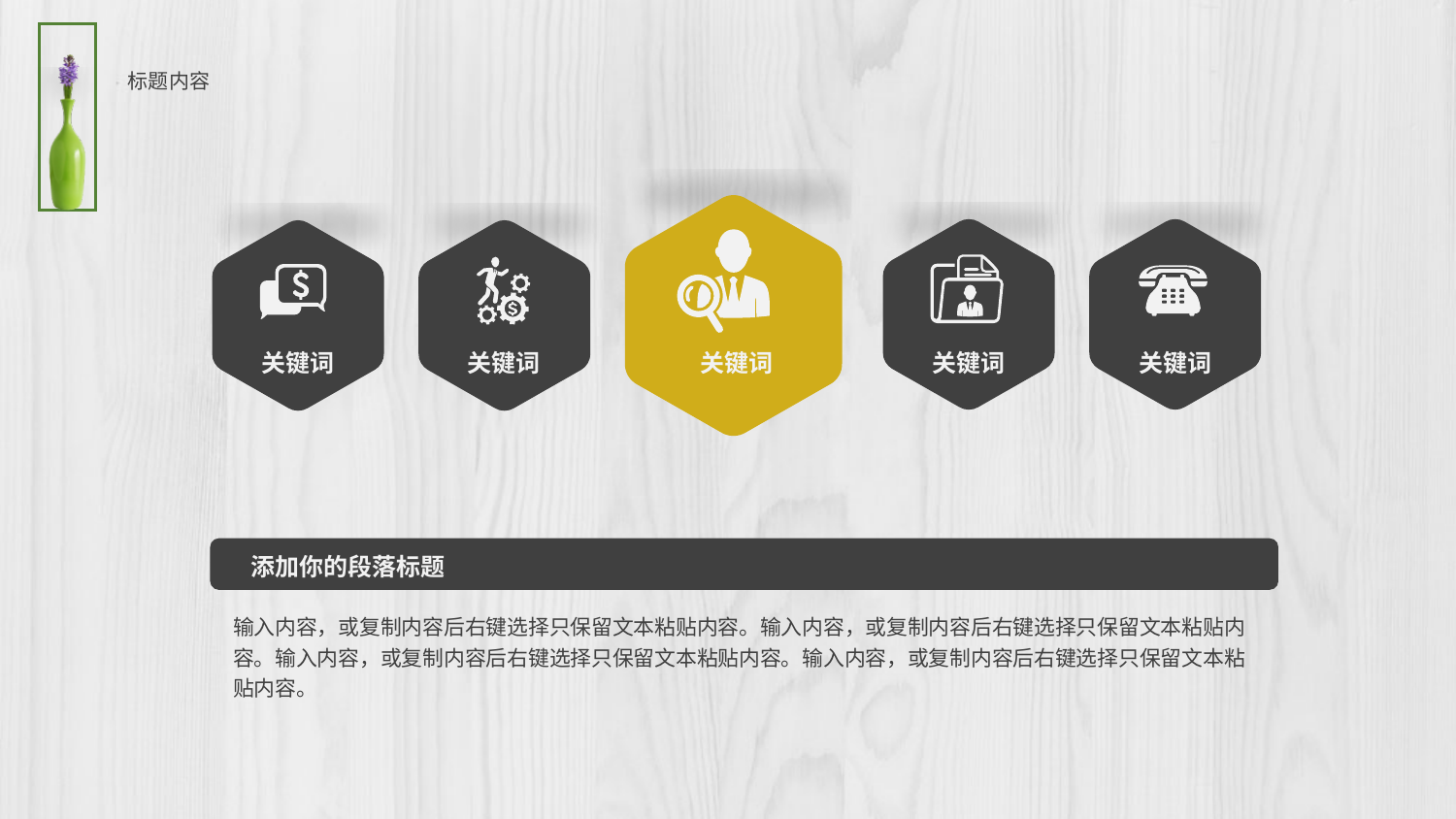

#
标题内容

关键词

关键词

关键词

关键词

关键词
添加你的段落标题

输入内容，或复制内容后右键选择只保留文本粘贴内容。输入内容，或复制内容后右键选择只保留文本粘贴内容。输入内容，或复制内容后右键选择只保留文本粘贴内容。输入内容，或复制内容后右键选择只保留文本粘贴内容。